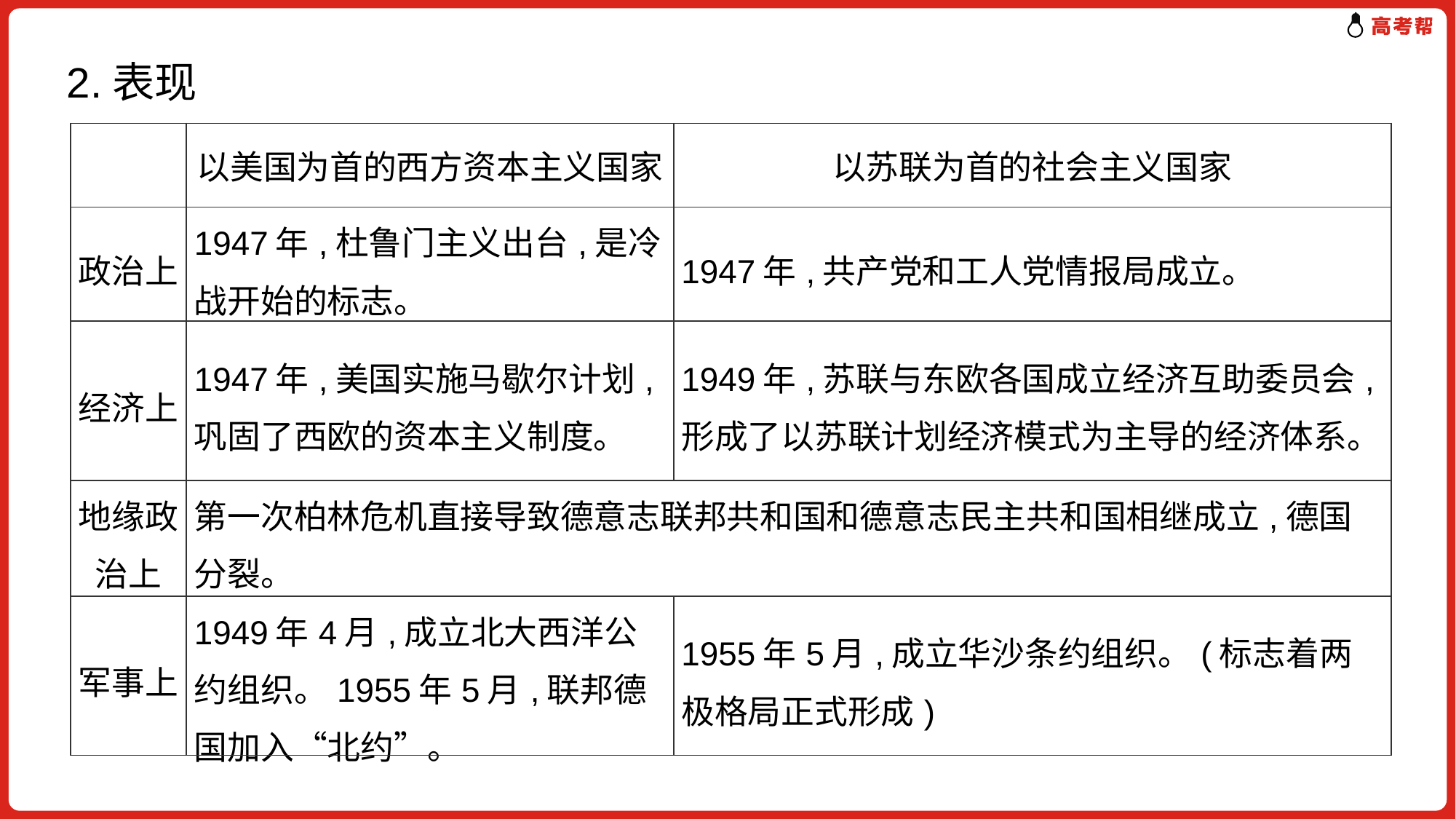

2.表现
|  | 以美国为首的西方资本主义国家 | 以苏联为首的社会主义国家 |
| --- | --- | --- |
| 政治上 | 1947年,杜鲁门主义出台,是冷战开始的标志。 | 1947年,共产党和工人党情报局成立。 |
| 经济上 | 1947年,美国实施马歇尔计划,巩固了西欧的资本主义制度。 | 1949年,苏联与东欧各国成立经济互助委员会,形成了以苏联计划经济模式为主导的经济体系。 |
| 地缘政治上 | 第一次柏林危机直接导致德意志联邦共和国和德意志民主共和国相继成立,德国分裂。 |  |
| 军事上 | 1949年4月,成立北大西洋公约组织。1955年5月,联邦德国加入“北约”。 | 1955年5月,成立华沙条约组织。(标志着两极格局正式形成) |